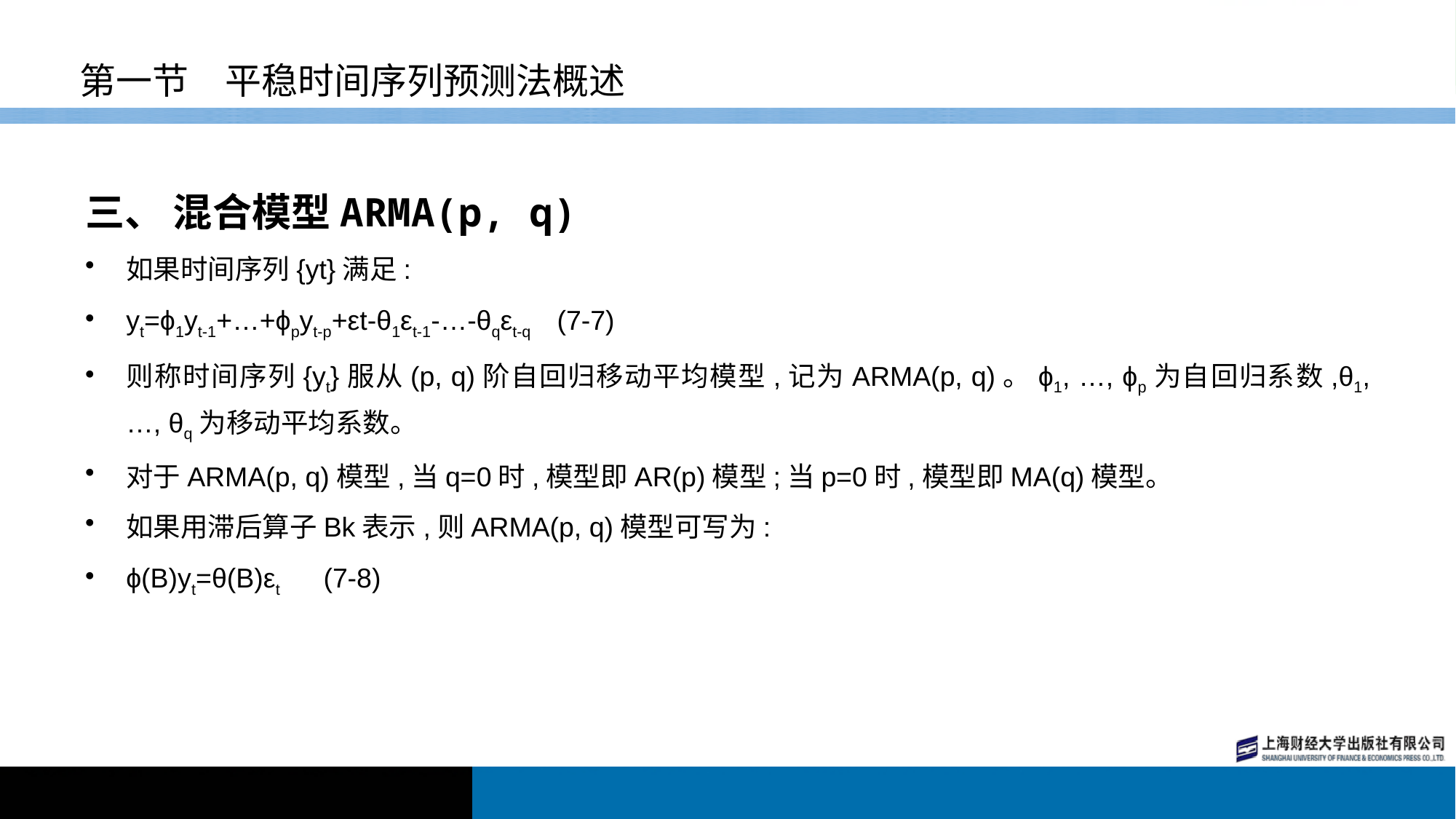

# 第一节　平稳时间序列预测法概述
三、 混合模型ARMA(p, q)
如果时间序列{yt}满足:
yt=ϕ1yt-1+…+ϕpyt-p+εt-θ1εt-1-…-θqεt-q      (7-7)
则称时间序列{yt}服从(p, q)阶自回归移动平均模型,记为ARMA(p, q)。ϕ1, …, ϕp为自回归系数,θ1, …, θq为移动平均系数。
对于ARMA(p, q)模型,当q=0时,模型即AR(p)模型;当p=0时,模型即MA(q)模型。
如果用滞后算子Bk表示,则ARMA(p, q)模型可写为:
ϕ(B)yt=θ(B)εt          (7-8)
6